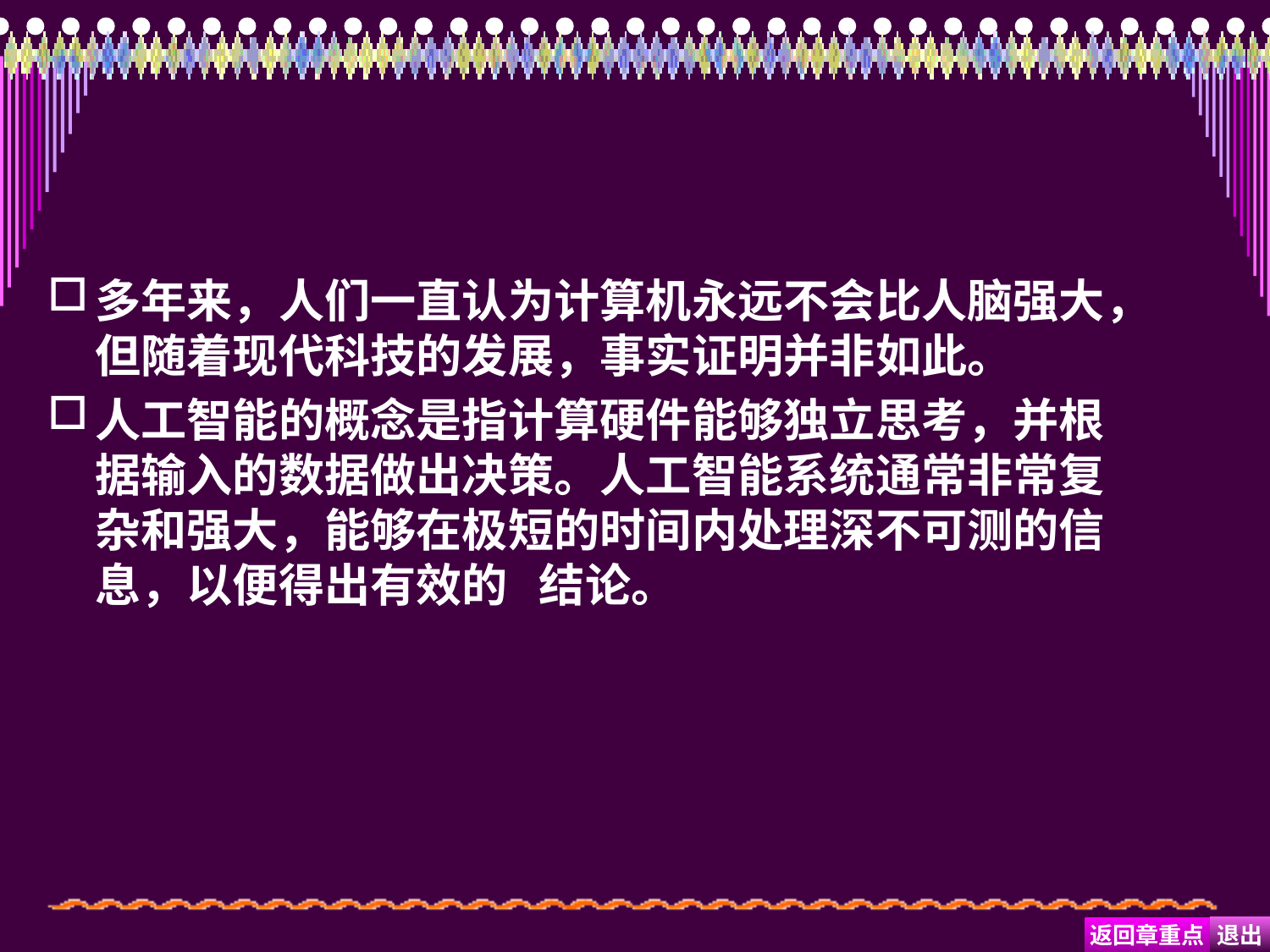

#
多年来，人们一直认为计算机永远不会比人脑强大，但随着现代科技的发展，事实证明并非如此。
人工智能的概念是指计算硬件能够独立思考，并根据输入的数据做出决策。人工智能系统通常非常复杂和强大，能够在极短的时间内处理深不可测的信息，以便得出有效的   结论。